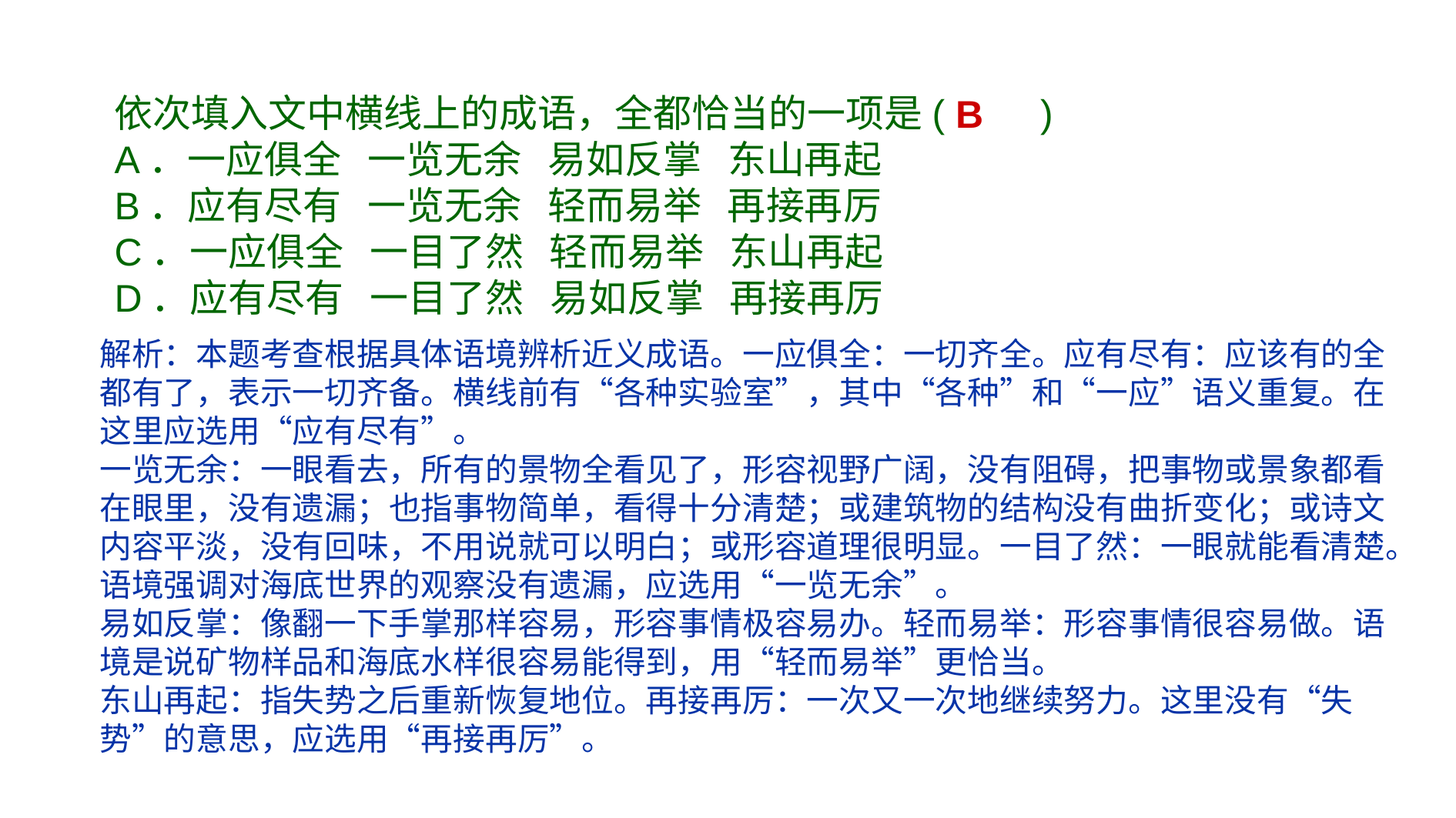

依次填入文中横线上的成语，全都恰当的一项是(　　)
A．一应俱全   一览无余   易如反掌   东山再起
B．应有尽有   一览无余   轻而易举   再接再厉
C．一应俱全   一目了然   轻而易举   东山再起
D．应有尽有   一目了然   易如反掌   再接再厉
B
解析：本题考查根据具体语境辨析近义成语。一应俱全：一切齐全。应有尽有：应该有的全都有了，表示一切齐备。横线前有“各种实验室”，其中“各种”和“一应”语义重复。在这里应选用“应有尽有”。
一览无余：一眼看去，所有的景物全看见了，形容视野广阔，没有阻碍，把事物或景象都看在眼里，没有遗漏；也指事物简单，看得十分清楚；或建筑物的结构没有曲折变化；或诗文内容平淡，没有回味，不用说就可以明白；或形容道理很明显。一目了然：一眼就能看清楚。语境强调对海底世界的观察没有遗漏，应选用“一览无余”。
易如反掌：像翻一下手掌那样容易，形容事情极容易办。轻而易举：形容事情很容易做。语境是说矿物样品和海底水样很容易能得到，用“轻而易举”更恰当。
东山再起：指失势之后重新恢复地位。再接再厉：一次又一次地继续努力。这里没有“失势”的意思，应选用“再接再厉”。